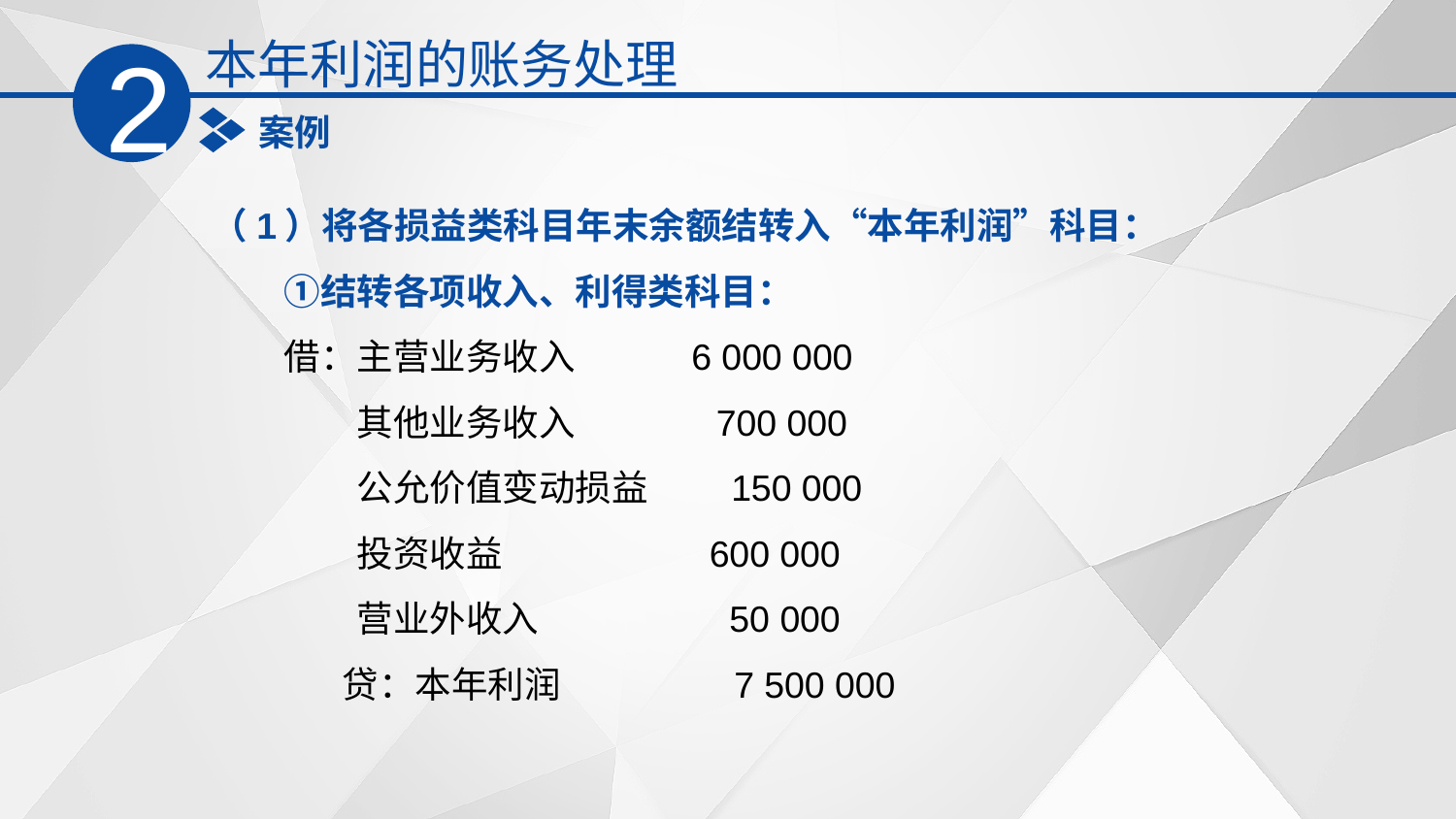

本年利润的账务处理
2

案例

（1）将各损益类科目年末余额结转入“本年利润”科目：
　　①结转各项收入、利得类科目：
　　借：主营业务收入             6 000 000
　　　　其他业务收入                700 000
　　　　公允价值变动损益         150 000
　　　　投资收益                        600 000
　　　　营业外收入                      50 000
　　       贷：本年利润                    7 500 000